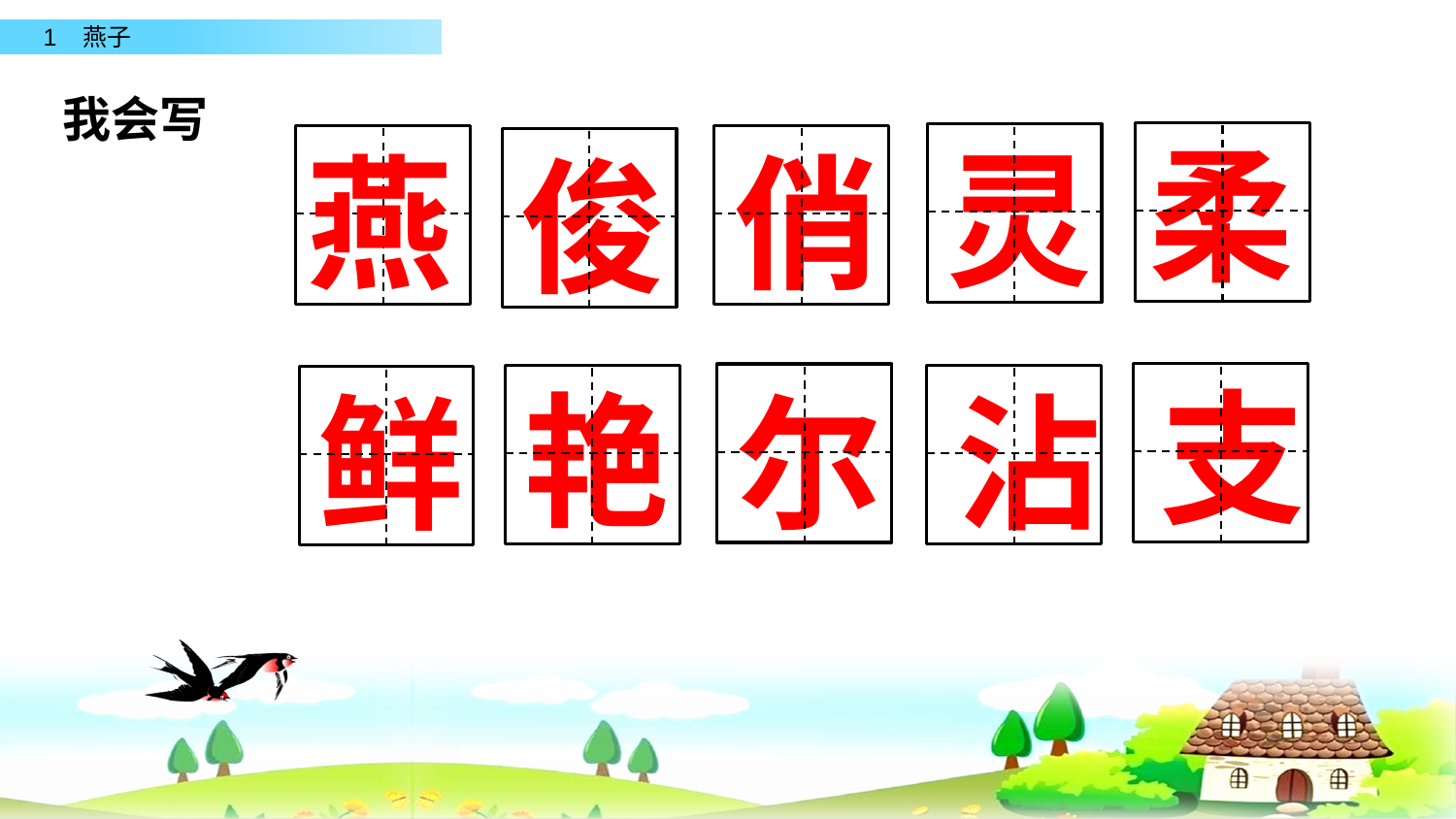

我会写

柔

灵

燕
俏

俊
支

艳

尔

鲜
沾